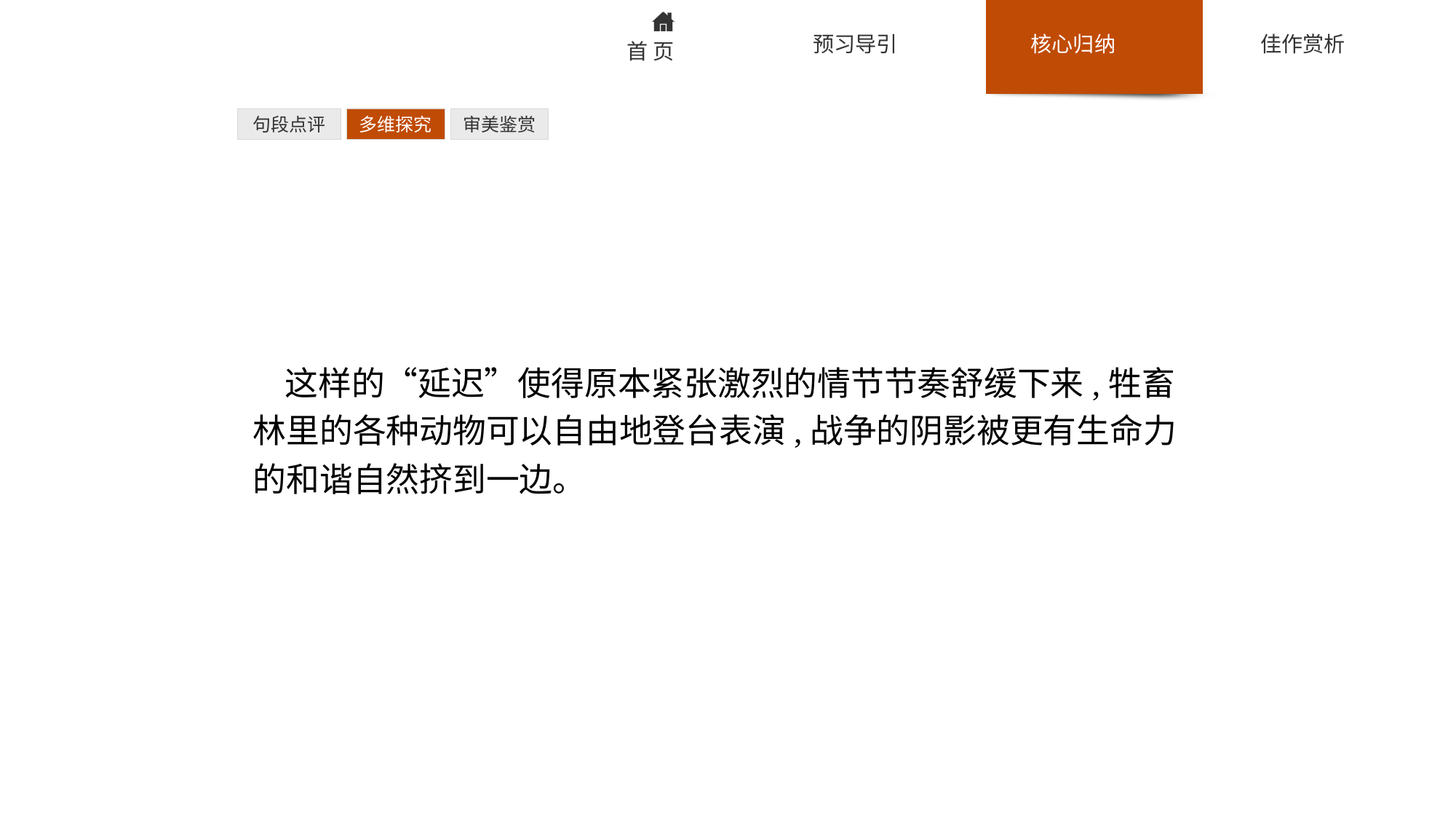

句段点评
多维探究
审美鉴赏
这样的“延迟”使得原本紧张激烈的情节节奏舒缓下来,牲畜林里的各种动物可以自由地登台表演,战争的阴影被更有生命力的和谐自然挤到一边。